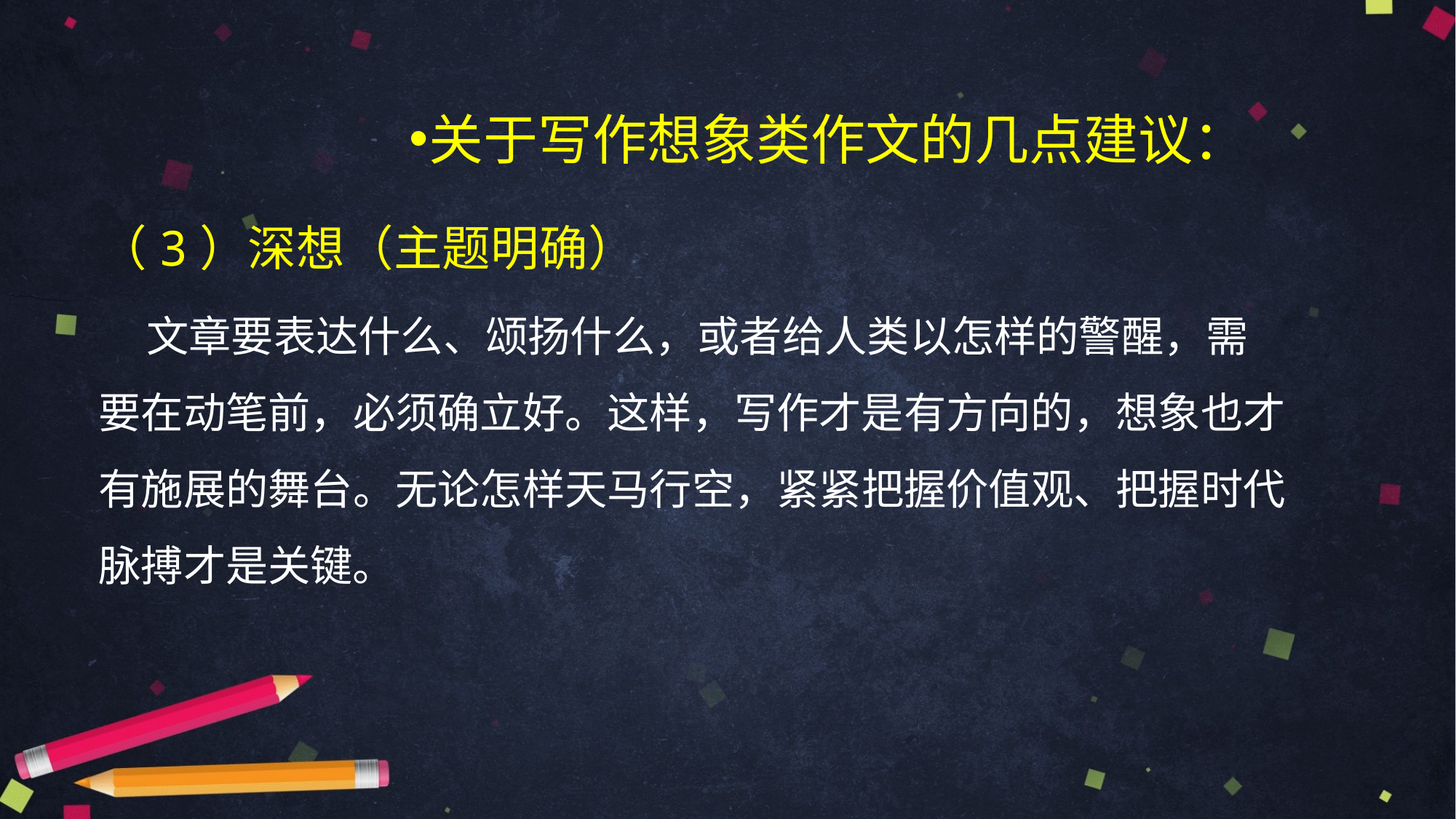

关于写作想象类作文的几点建议：
（3）深想（主题明确）
    文章要表达什么、颂扬什么，或者给人类以怎样的警醒，需要在动笔前，必须确立好。这样，写作才是有方向的，想象也才有施展的舞台。无论怎样天马行空，紧紧把握价值观、把握时代脉搏才是关键。